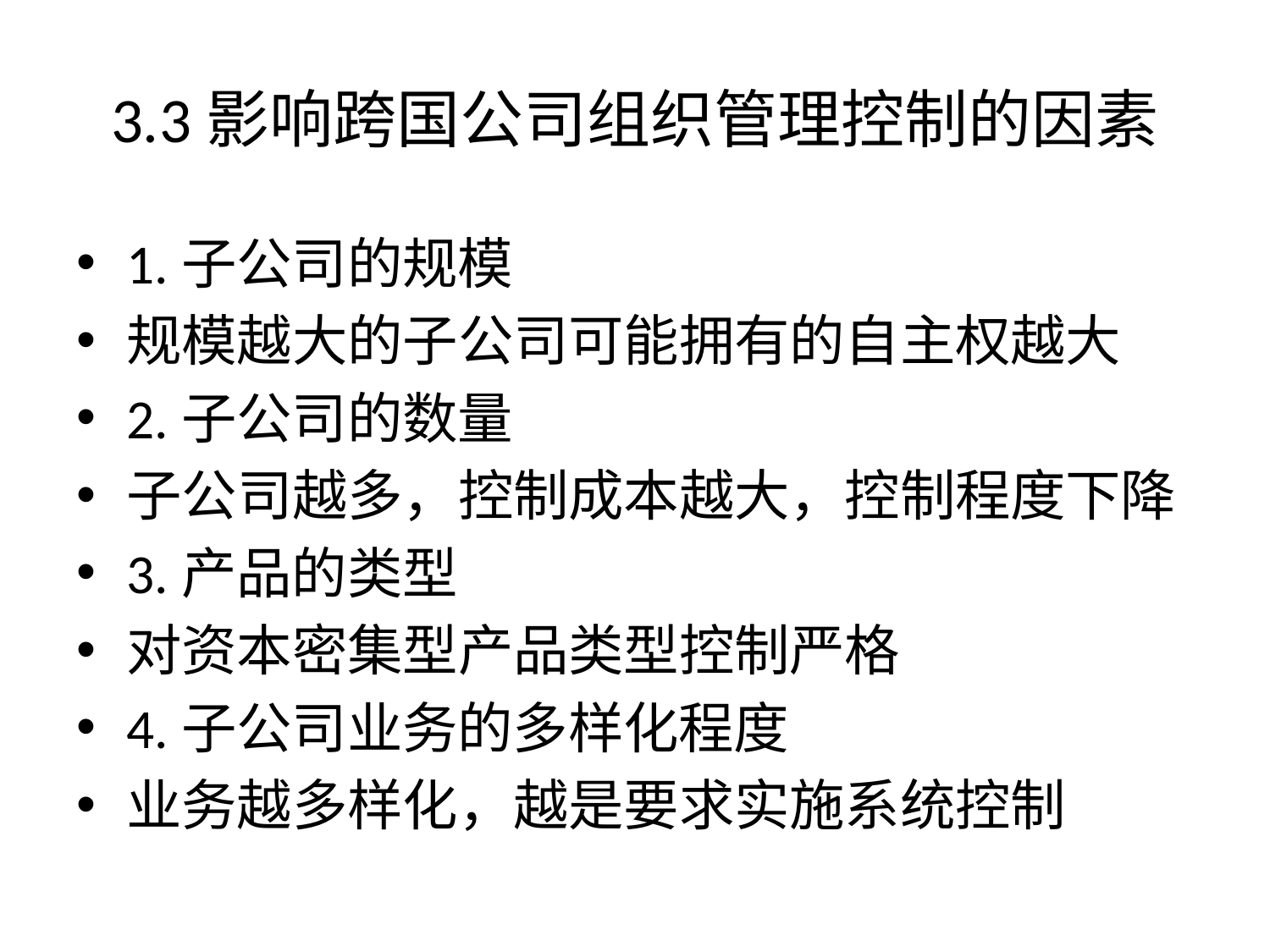

# 3.3影响跨国公司组织管理控制的因素
1.子公司的规模
规模越大的子公司可能拥有的自主权越大
2.子公司的数量
子公司越多，控制成本越大，控制程度下降
3.产品的类型
对资本密集型产品类型控制严格
4.子公司业务的多样化程度
业务越多样化，越是要求实施系统控制